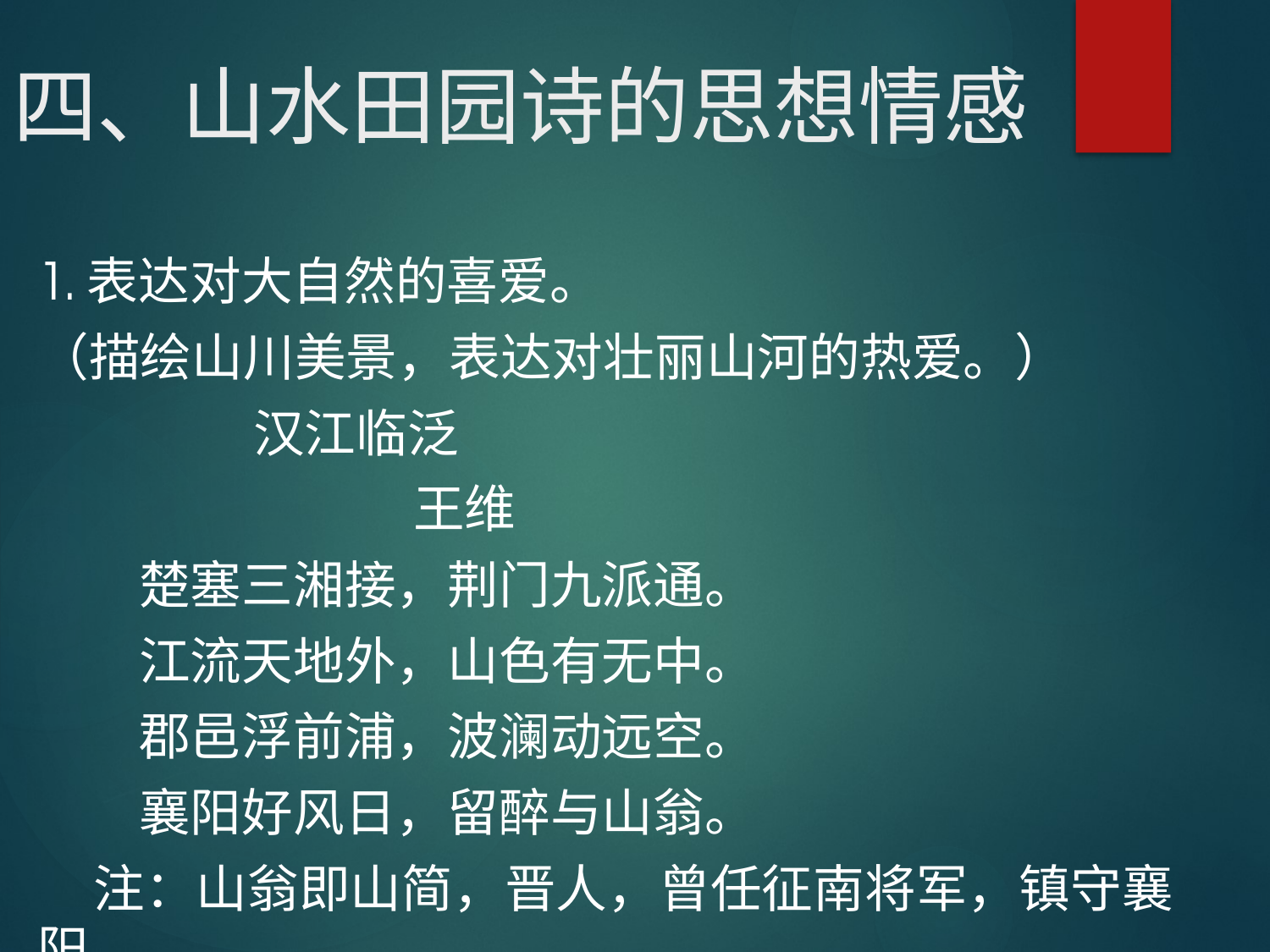

# 四、山水田园诗的思想情感

1.表达对大自然的喜爱。
（描绘山川美景，表达对壮丽山河的热爱。）
                  汉江临泛
                                王维
        楚塞三湘接，荆门九派通。
        江流天地外，山色有无中。
        郡邑浮前浦，波澜动远空。
        襄阳好风日，留醉与山翁。
    注：山翁即山简，晋人，曾任征南将军，镇守襄阳。